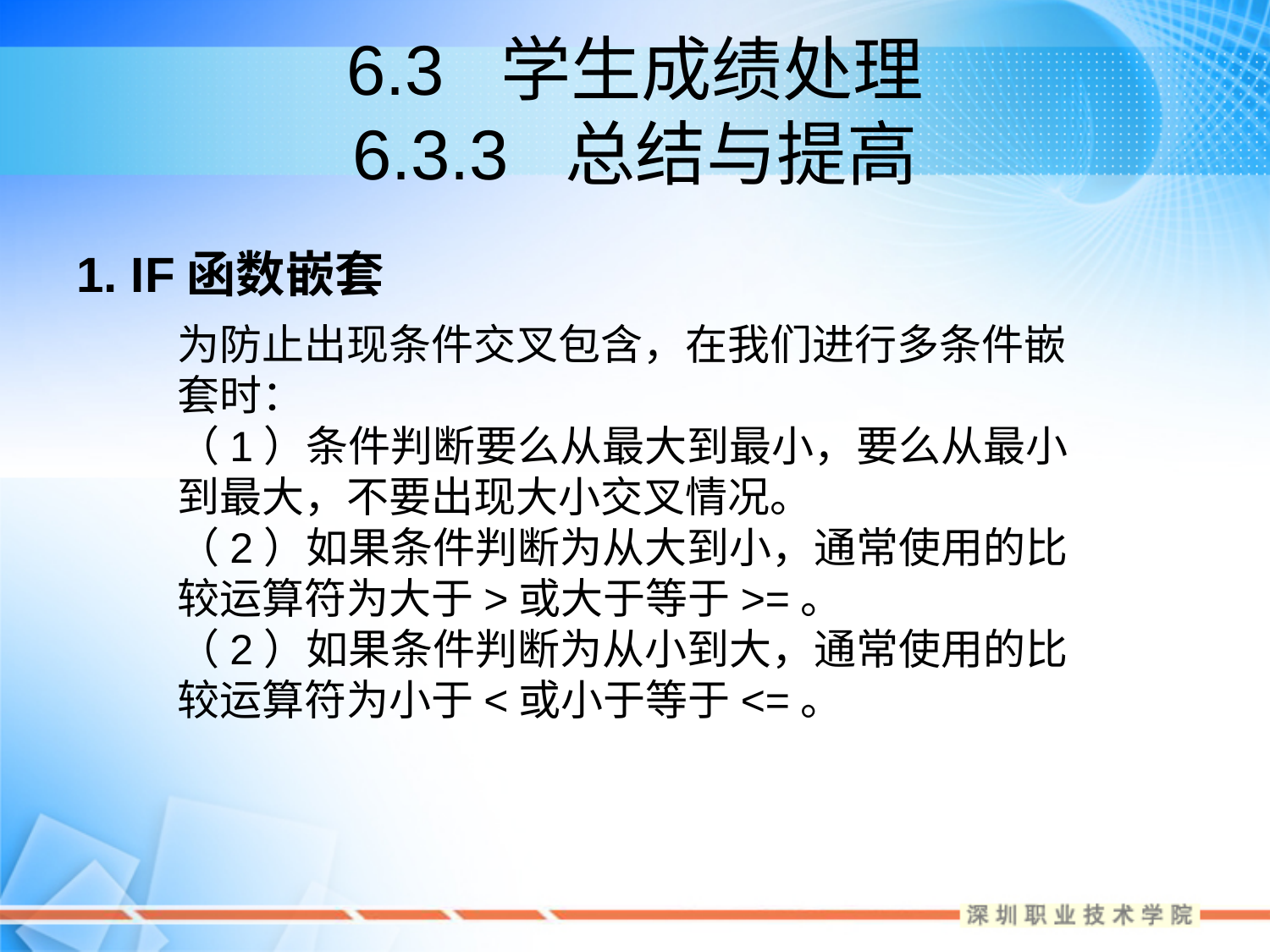

# 6.3  学生成绩处理 6.3.3  总结与提高

1. IF函数嵌套
为防止出现条件交叉包含，在我们进行多条件嵌套时：
（1）条件判断要么从最大到最小，要么从最小到最大，不要出现大小交叉情况。
（2）如果条件判断为从大到小，通常使用的比较运算符为大于>或大于等于>=。
（2）如果条件判断为从小到大，通常使用的比较运算符为小于<或小于等于<=。